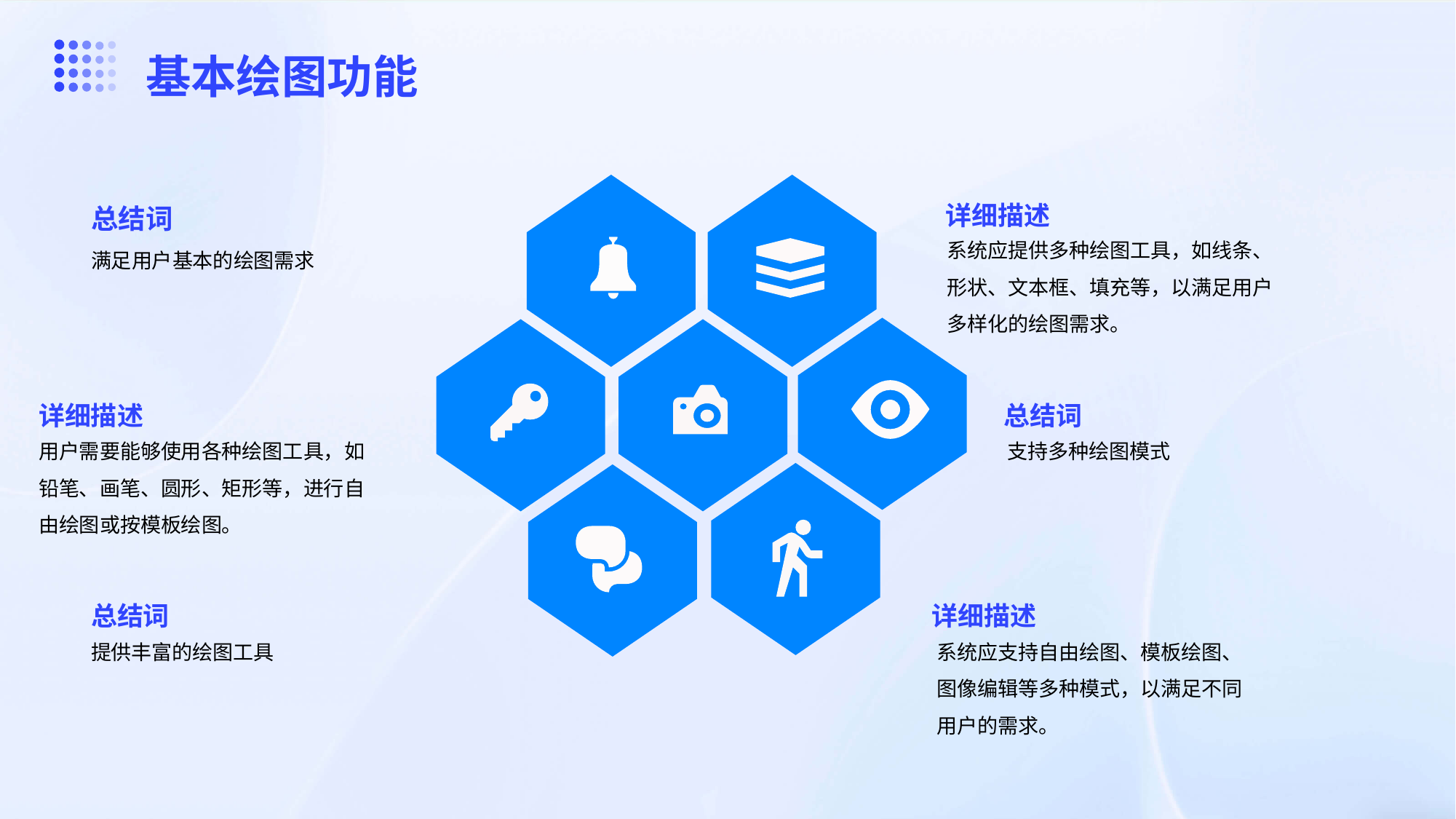

基本绘图功能

详细描述
总结词

系统应提供多种绘图工具，如线条、形状、文本框、填充等，以满足用户多样化的绘图需求。
满足用户基本的绘图需求

详细描述
总结词

用户需要能够使用各种绘图工具，如铅笔、画笔、圆形、矩形等，进行自由绘图或按模板绘图。
支持多种绘图模式

总结词
详细描述
提供丰富的绘图工具
系统应支持自由绘图、模板绘图、图像编辑等多种模式，以满足不同用户的需求。